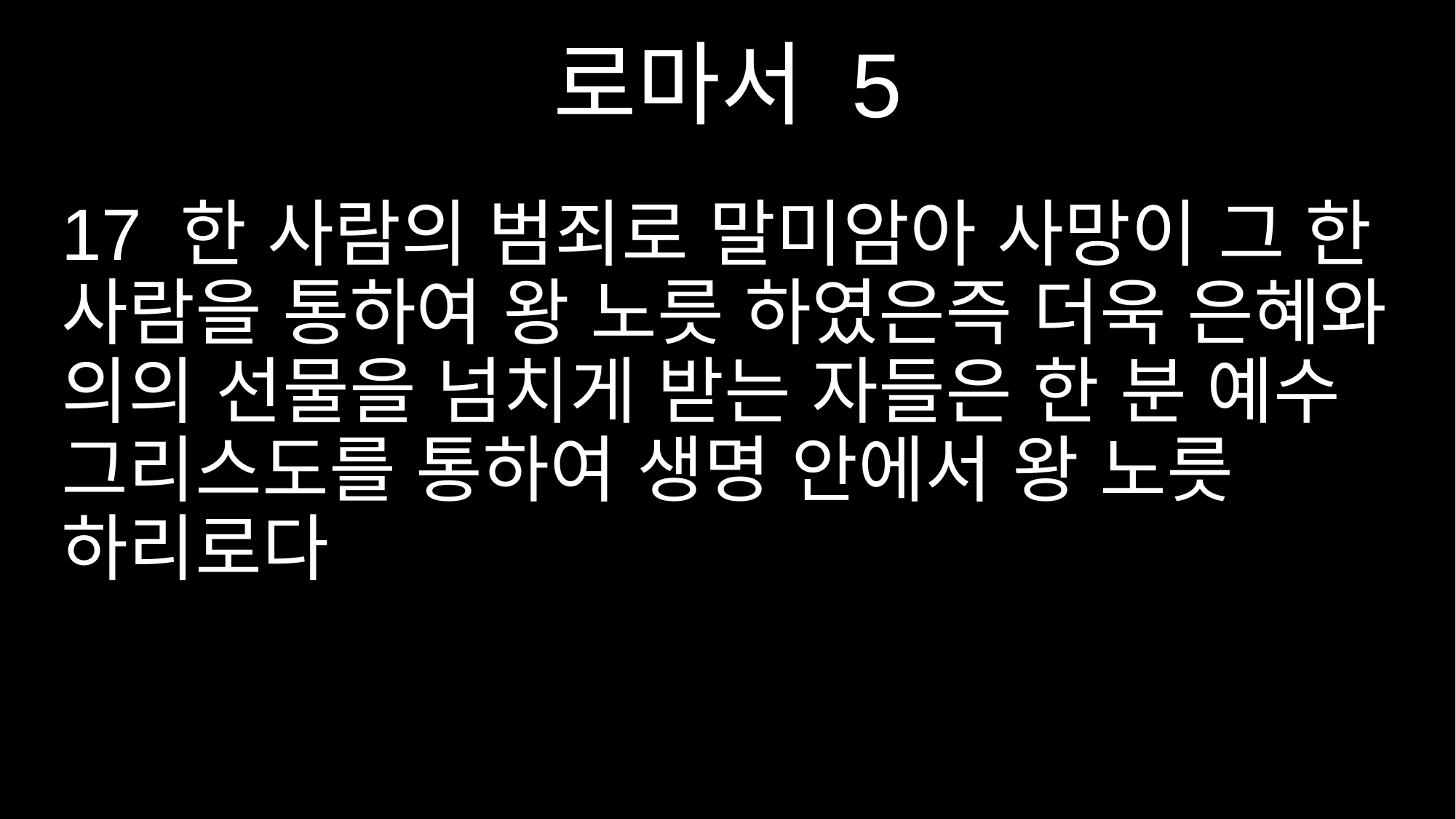

로마서 5
17 한 사람의 범죄로 말미암아 사망이 그 한 사람을 통하여 왕 노릇 하였은즉 더욱 은혜와 의의 선물을 넘치게 받는 자들은 한 분 예수 그리스도를 통하여 생명 안에서 왕 노릇 하리로다